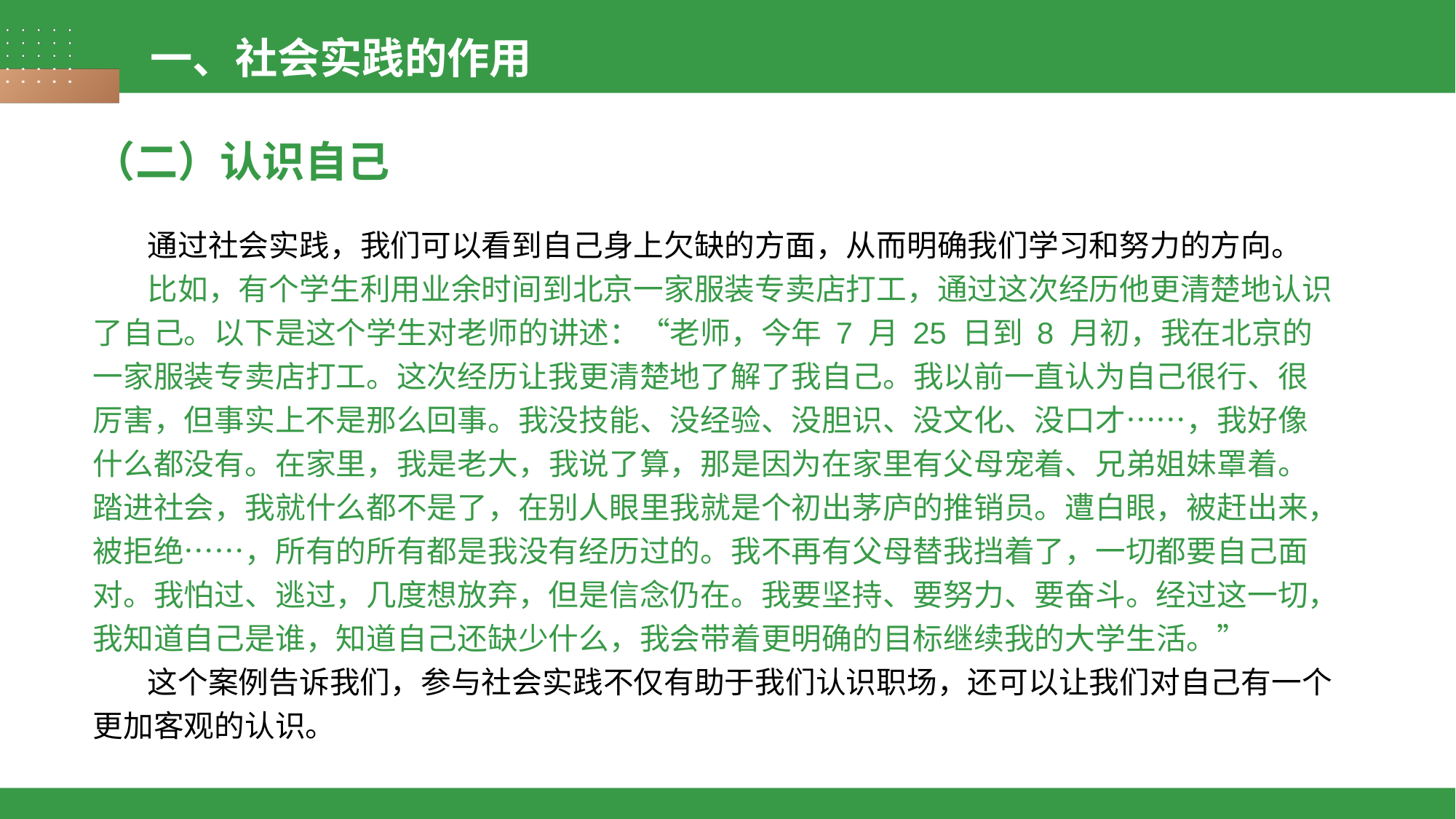

一、社会实践的作用
（二）认识自己
通过社会实践，我们可以看到自己身上欠缺的方面，从而明确我们学习和努力的方向。
比如，有个学生利用业余时间到北京一家服装专卖店打工，通过这次经历他更清楚地认识了自己。以下是这个学生对老师的讲述：“老师，今年 7 月 25 日到 8 月初，我在北京的一家服装专卖店打工。这次经历让我更清楚地了解了我自己。我以前一直认为自己很行、很厉害，但事实上不是那么回事。我没技能、没经验、没胆识、没文化、没口才……，我好像什么都没有。在家里，我是老大，我说了算，那是因为在家里有父母宠着、兄弟姐妹罩着。踏进社会，我就什么都不是了，在别人眼里我就是个初出茅庐的推销员。遭白眼，被赶出来，被拒绝……，所有的所有都是我没有经历过的。我不再有父母替我挡着了，一切都要自己面对。我怕过、逃过，几度想放弃，但是信念仍在。我要坚持、要努力、要奋斗。经过这一切，我知道自己是谁，知道自己还缺少什么，我会带着更明确的目标继续我的大学生活。”
这个案例告诉我们，参与社会实践不仅有助于我们认识职场，还可以让我们对自己有一个更加客观的认识。